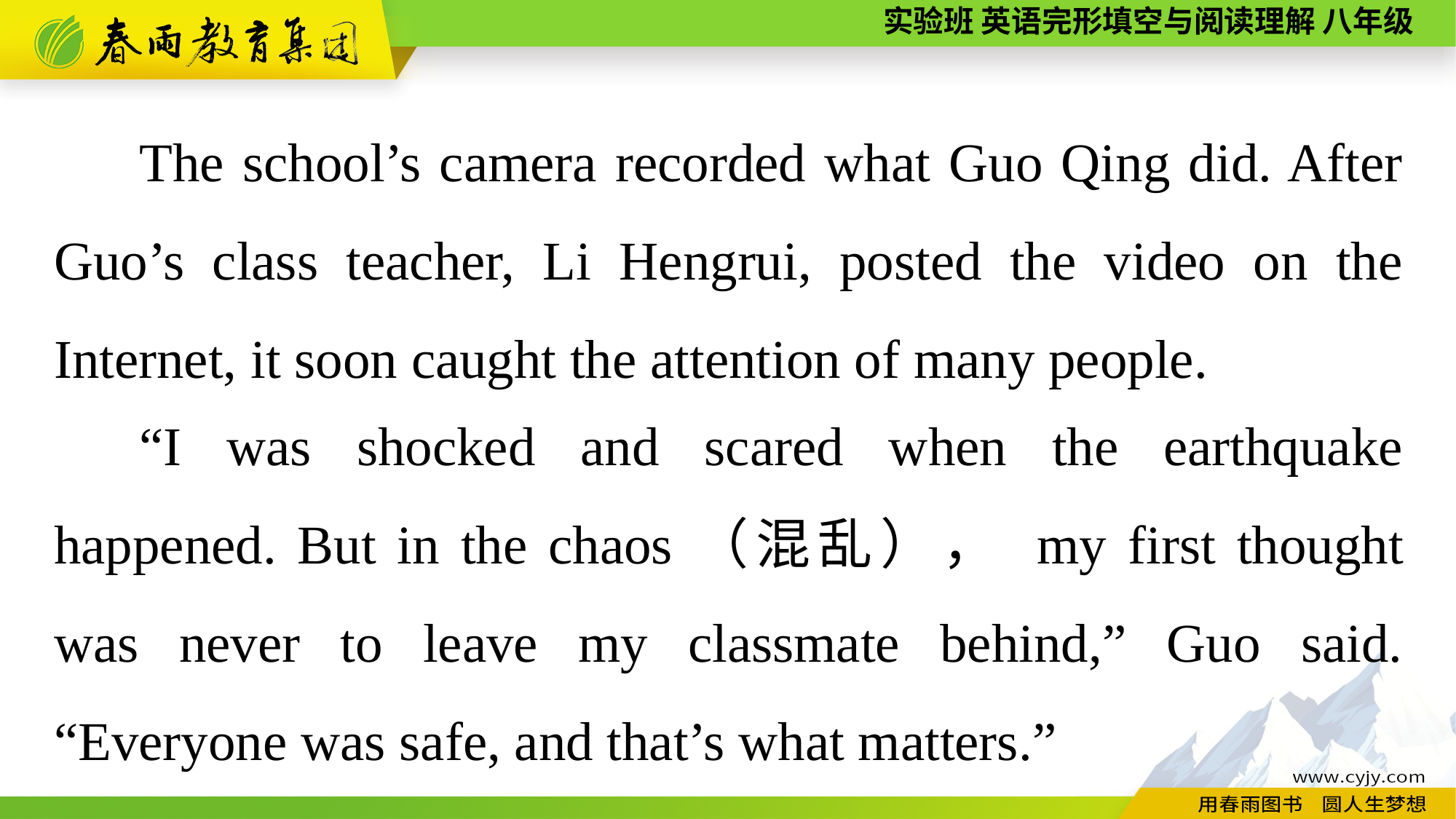

The school’s camera recorded what Guo Qing did. After Guo’s class teacher, Li Hengrui, posted the video on the Internet, it soon caught the attention of many people.
“I was shocked and scared when the earthquake happened. But in the chaos（混乱）， my first thought was never to leave my classmate behind,” Guo said. “Everyone was safe, and that’s what matters.”